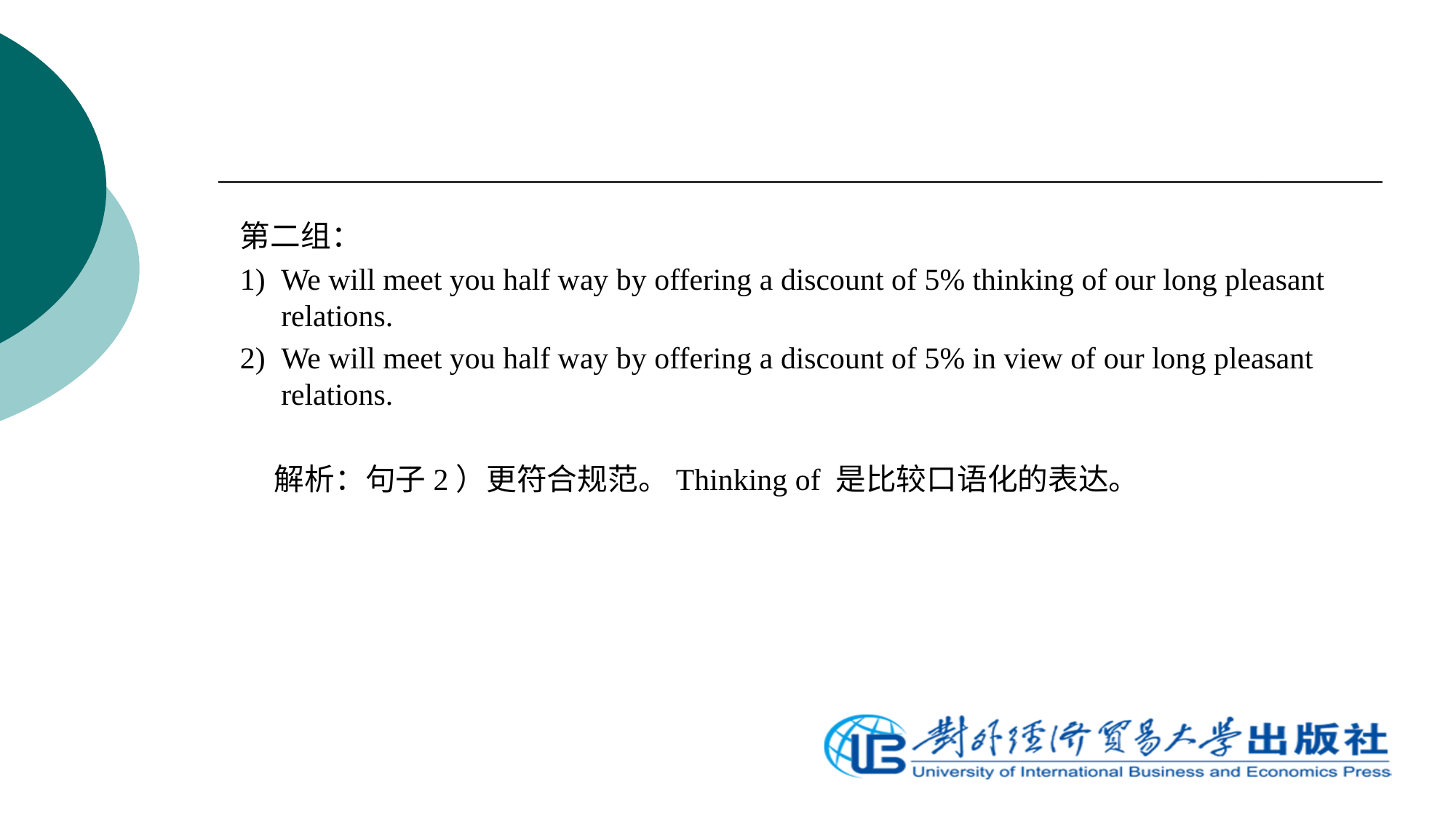

第二组：
1)	We will meet you half way by offering a discount of 5% thinking of our long pleasant relations.
2)	We will meet you half way by offering a discount of 5% in view of our long pleasant relations.

    解析：句子2）更符合规范。Thinking of 是比较口语化的表达。